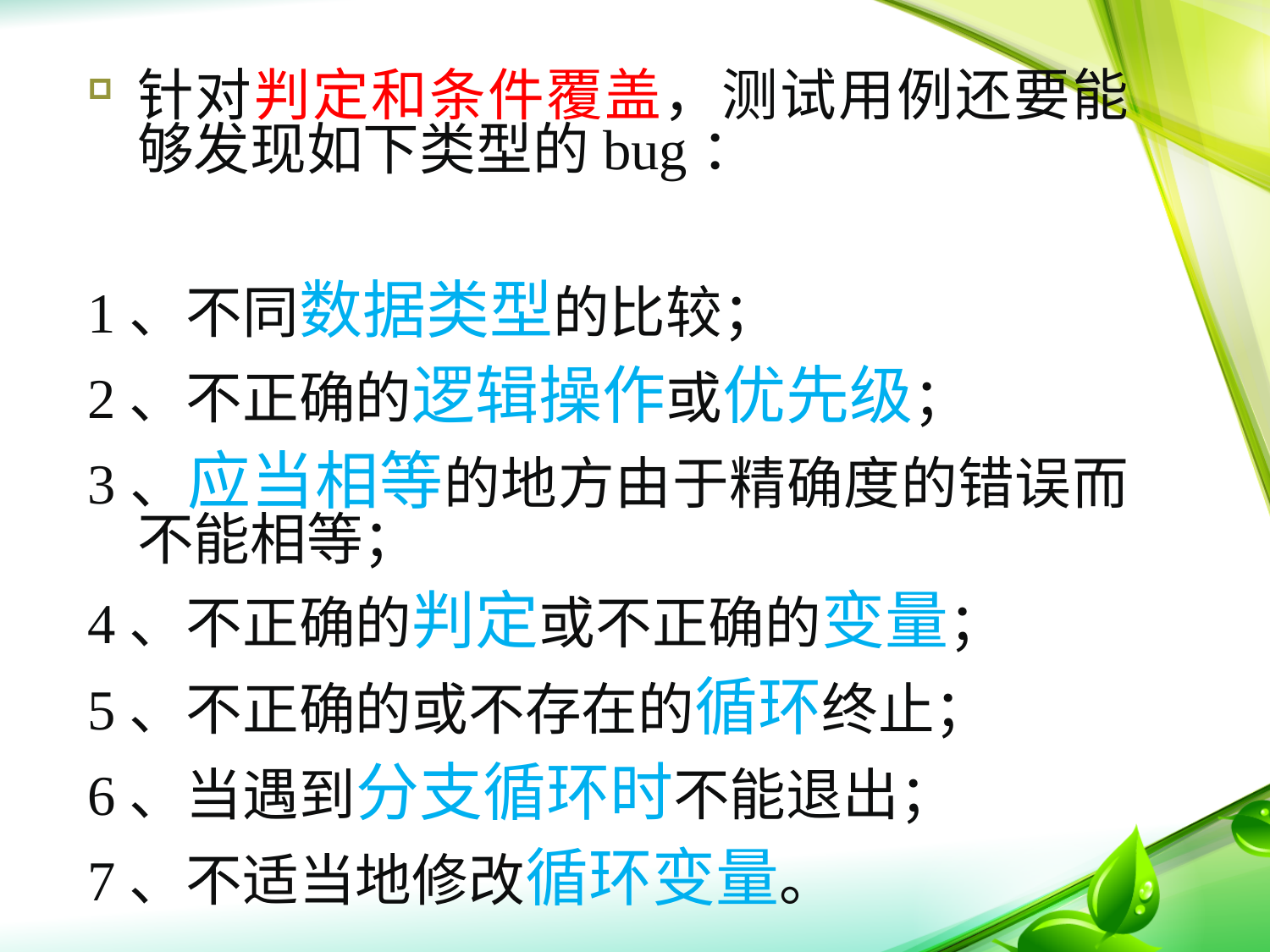

针对判定和条件覆盖，测试用例还要能够发现如下类型的bug：

1、不同数据类型的比较；
2、不正确的逻辑操作或优先级；
3、应当相等的地方由于精确度的错误而不能相等；
4、不正确的判定或不正确的变量；
5、不正确的或不存在的循环终止；
6、当遇到分支循环时不能退出；
7、不适当地修改循环变量。